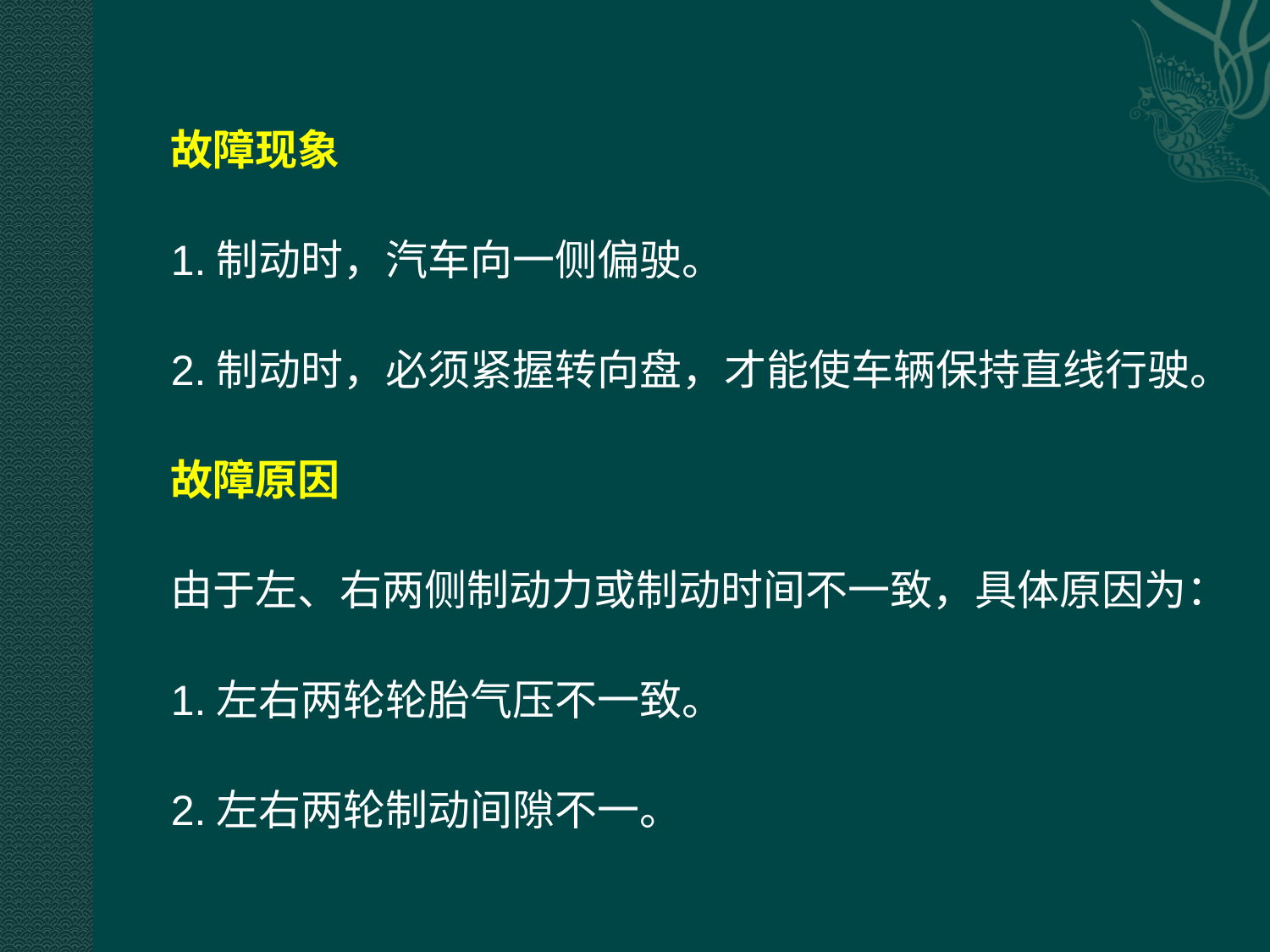

故障现象
1.制动时，汽车向一侧偏驶。
2.制动时，必须紧握转向盘，才能使车辆保持直线行驶。
故障原因
由于左、右两侧制动力或制动时间不一致，具体原因为：
1.左右两轮轮胎气压不一致。
2.左右两轮制动间隙不一。